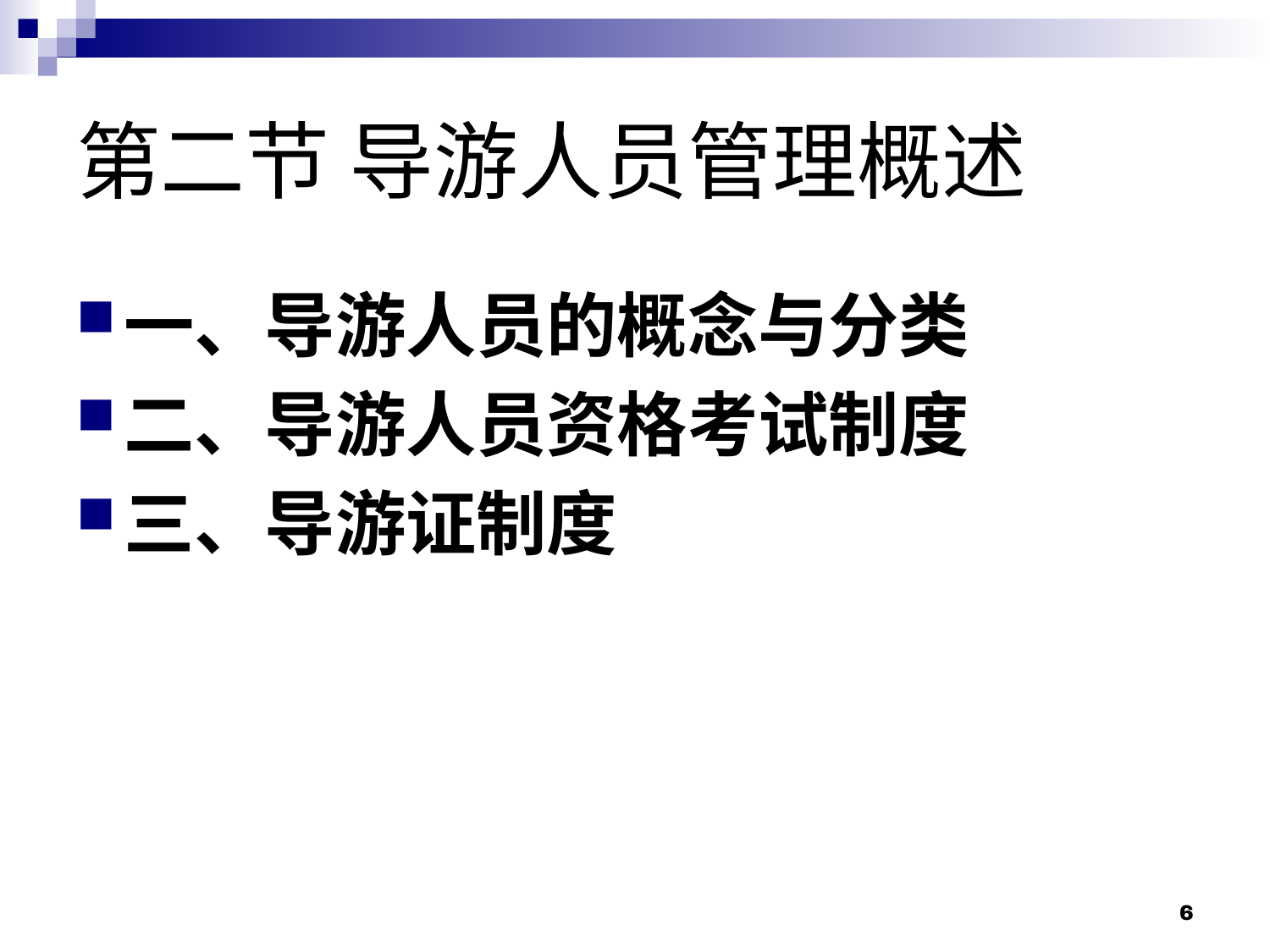

# 第二节 导游人员管理概述
一、导游人员的概念与分类
二、导游人员资格考试制度
三、导游证制度
6